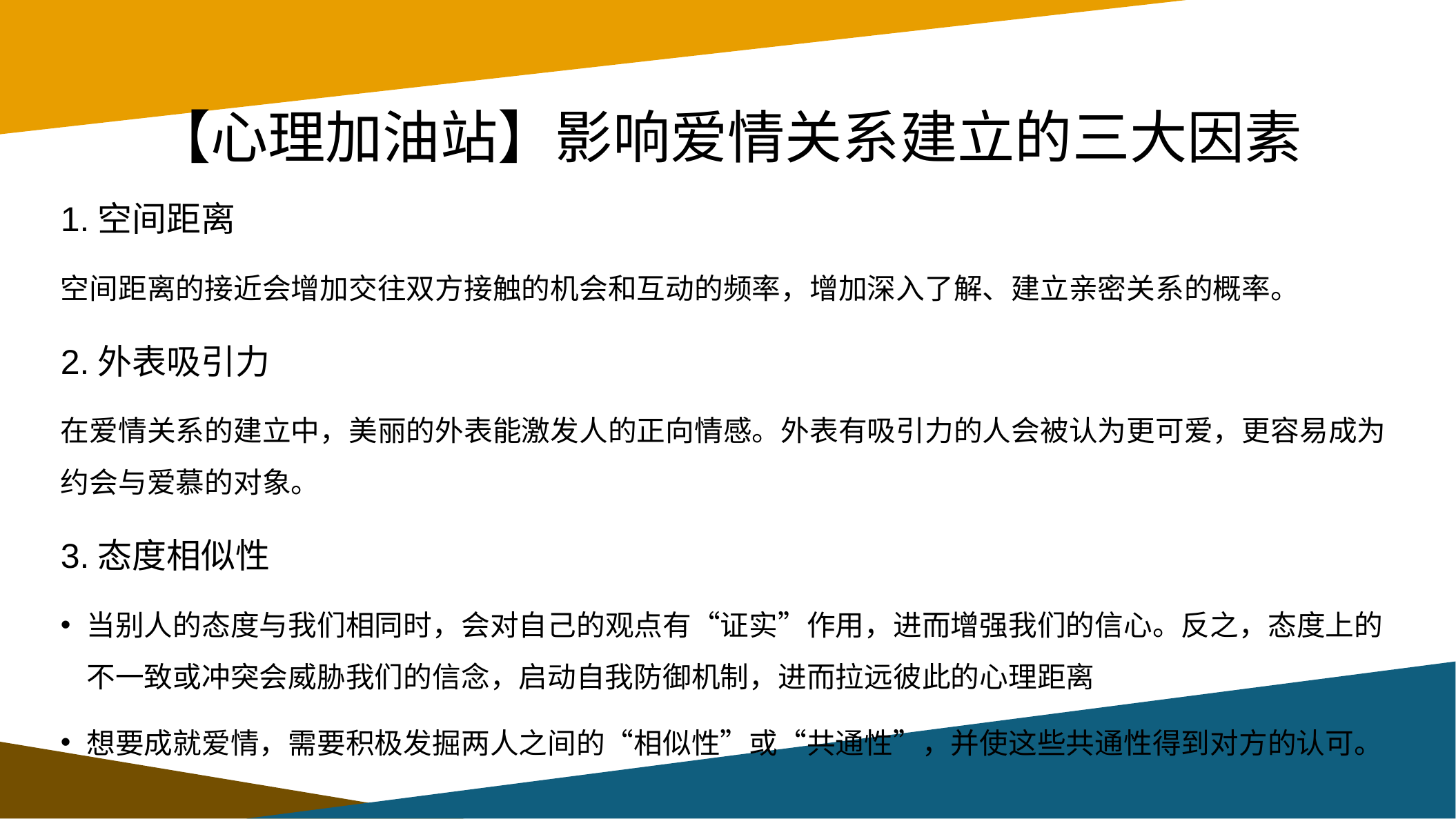

# 【心理加油站】影响爱情关系建立的三大因素
1.空间距离
空间距离的接近会增加交往双方接触的机会和互动的频率，增加深入了解、建立亲密关系的概率。
2.外表吸引力
在爱情关系的建立中，美丽的外表能激发人的正向情感。外表有吸引力的人会被认为更可爱，更容易成为约会与爱慕的对象。
3.态度相似性
当别人的态度与我们相同时，会对自己的观点有“证实”作用，进而增强我们的信心。反之，态度上的不一致或冲突会威胁我们的信念，启动自我防御机制，进而拉远彼此的心理距离
想要成就爱情，需要积极发掘两人之间的“相似性”或“共通性”，并使这些共通性得到对方的认可。